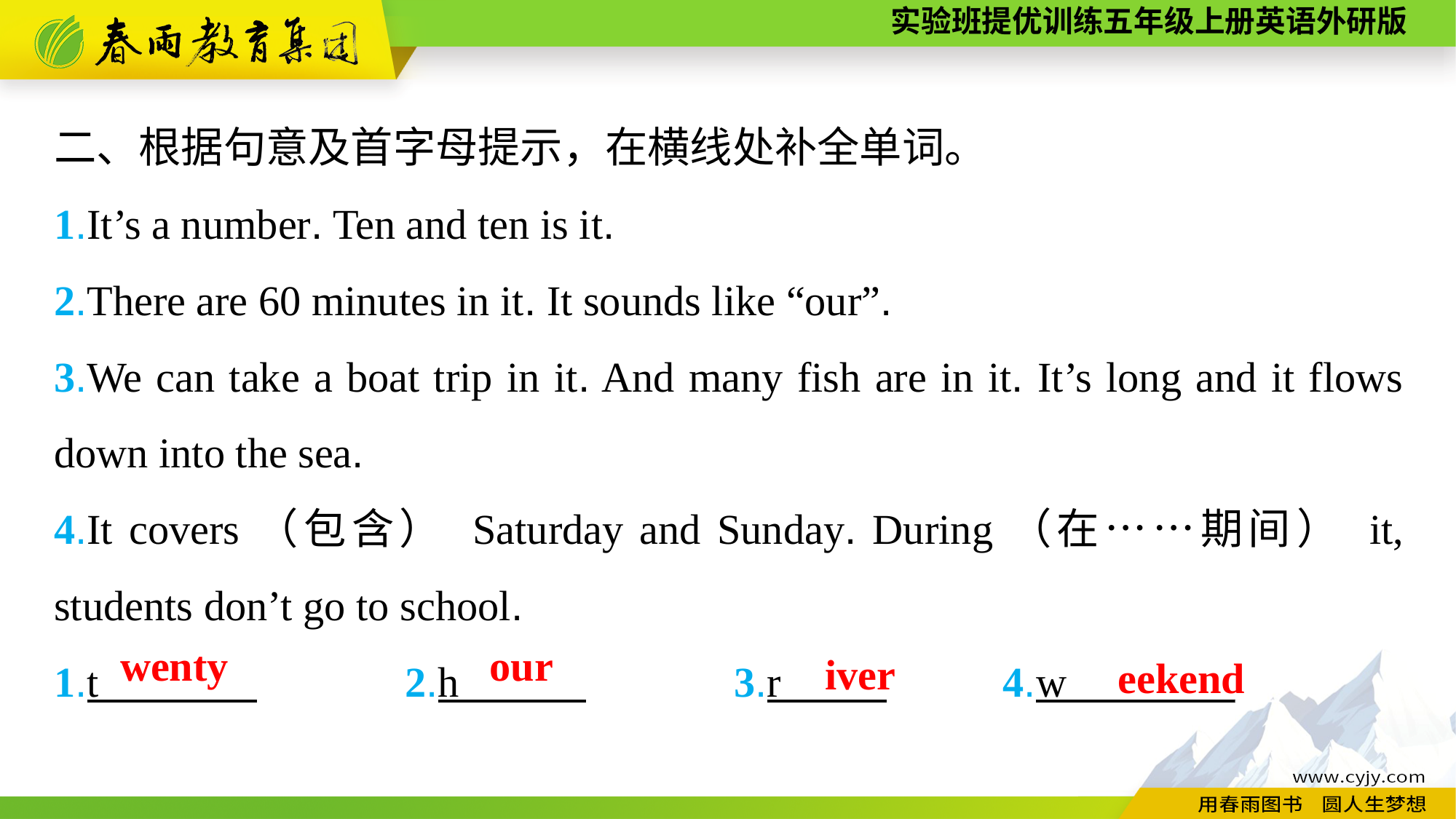

二、根据句意及首字母提示，在横线处补全单词。
1.It’s a number. Ten and ten is it.
2.There are 60 minutes in it. It sounds like “our”.
3.We can take a boat trip in it. And many fish are in it. It’s long and it flows down into the sea.
4.It covers（包含） Saturday and Sunday. During（在……期间） it, students don’t go to school.
1.t                             2.h                          3.r                     4.w               .__
eekend
wenty
our
iver